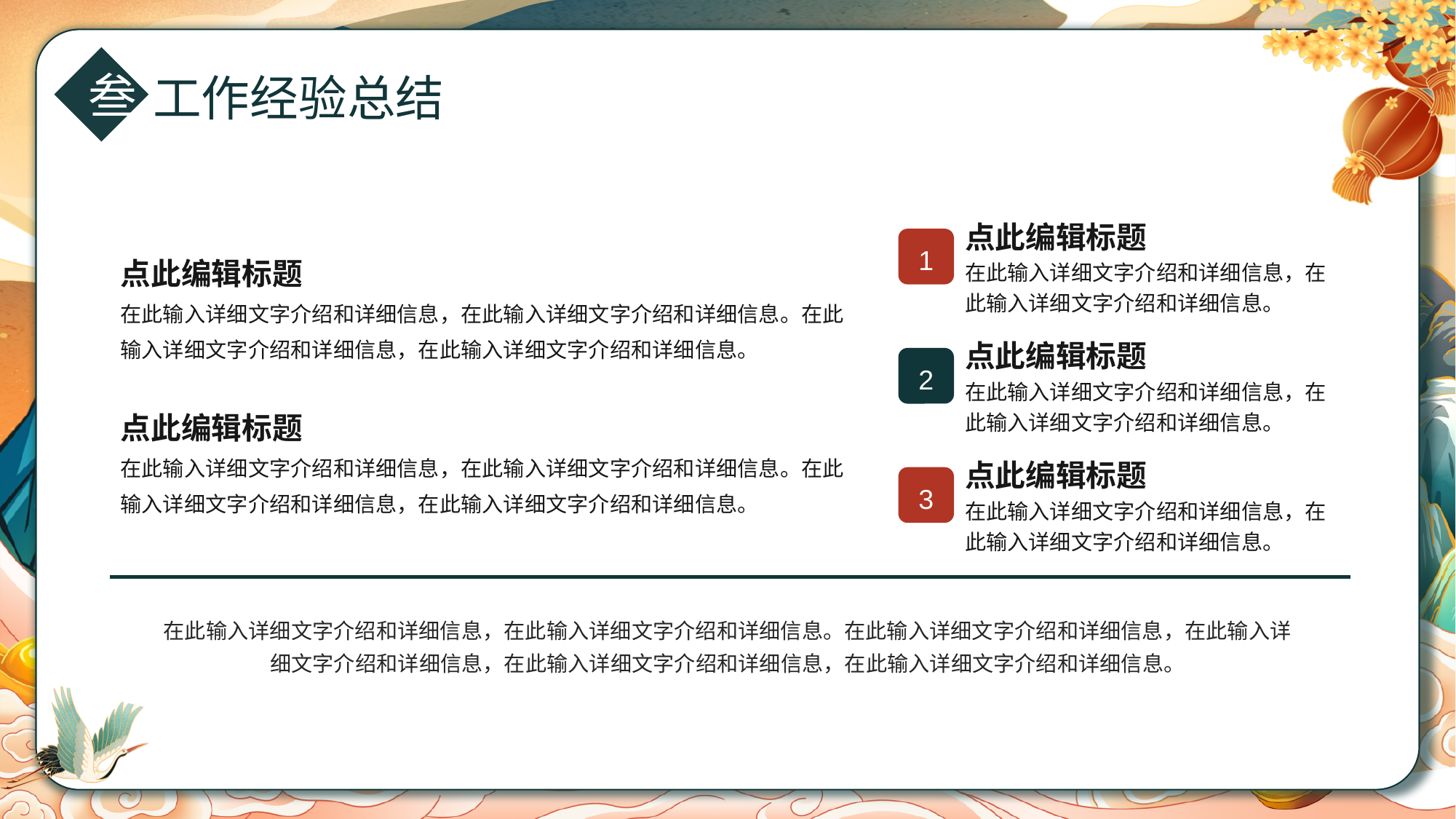

叁
工作经验总结
点此编辑标题
在此输入详细文字介绍和详细信息，在此输入详细文字介绍和详细信息。
1
点此编辑标题
在此输入详细文字介绍和详细信息，在此输入详细文字介绍和详细信息。在此输入详细文字介绍和详细信息，在此输入详细文字介绍和详细信息。
点此编辑标题
在此输入详细文字介绍和详细信息，在此输入详细文字介绍和详细信息。
2
点此编辑标题
在此输入详细文字介绍和详细信息，在此输入详细文字介绍和详细信息。在此输入详细文字介绍和详细信息，在此输入详细文字介绍和详细信息。
点此编辑标题
在此输入详细文字介绍和详细信息，在此输入详细文字介绍和详细信息。
3
在此输入详细文字介绍和详细信息，在此输入详细文字介绍和详细信息。在此输入详细文字介绍和详细信息，在此输入详细文字介绍和详细信息，在此输入详细文字介绍和详细信息，在此输入详细文字介绍和详细信息。